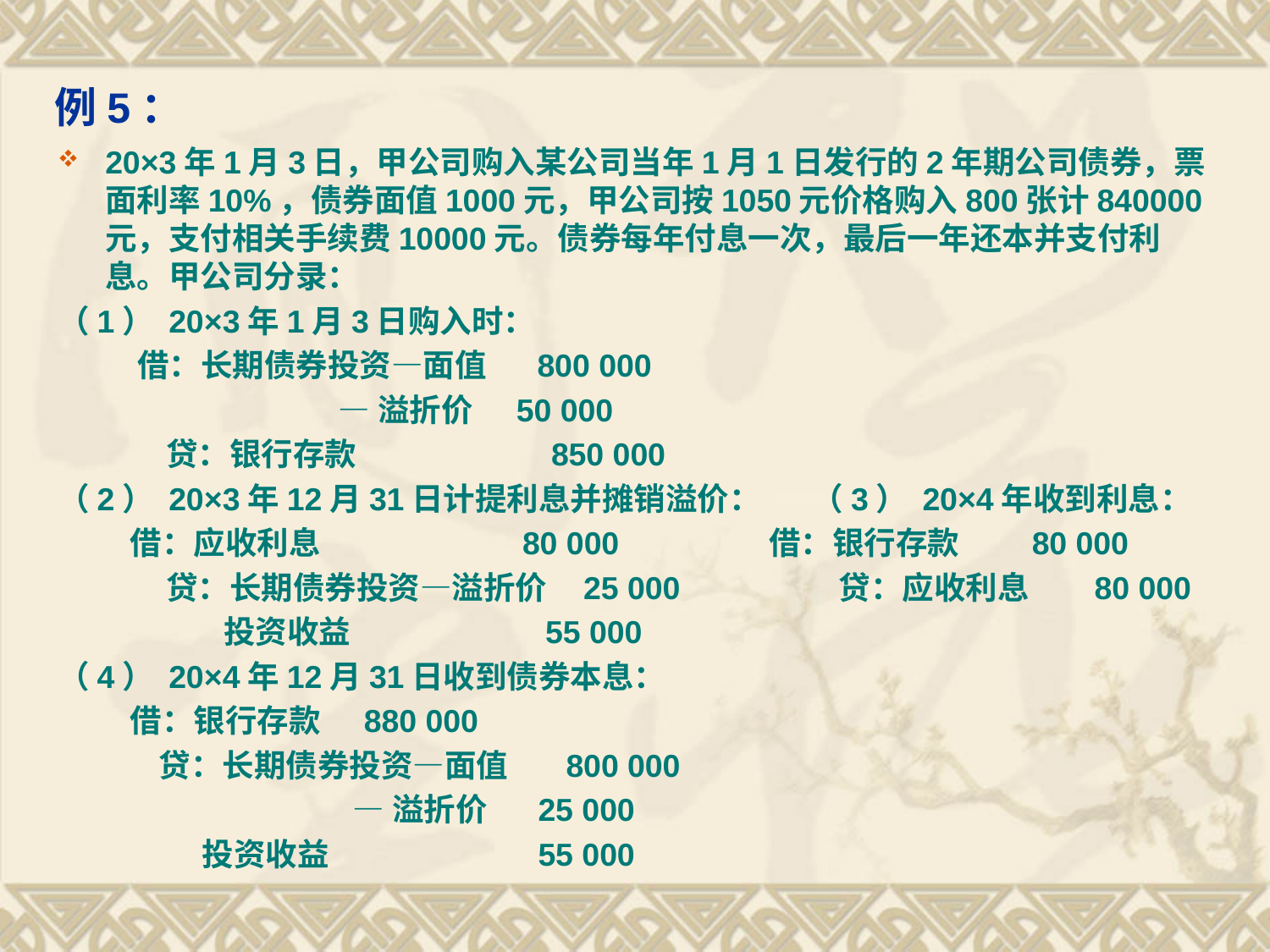

# 例5：
20×3年1月3日，甲公司购入某公司当年1月1日发行的2年期公司债券，票面利率10%，债券面值1000元，甲公司按1050元价格购入800张计840000元，支付相关手续费10000元。债券每年付息一次，最后一年还本并支付利息。甲公司分录：
（1） 20×3年1月3日购入时：
          借：长期债券投资—面值      800 000
                                       —溢折价     50 000
              贷：银行存款                          850 000
（2） 20×3年12月31日计提利息并摊销溢价：       （3） 20×4年收到利息：
         借：应收利息                           80 000                借：银行存款         80 000
              贷：长期债券投资—溢折价    25 000                 贷：应收利息        80 000
                      投资收益                          55 000
（4） 20×4年12月31日收到债券本息：
         借：银行存款     880 000
             贷：长期债券投资—面值       800 000
                                         —溢折价      25 000
                   投资收益                            55 000